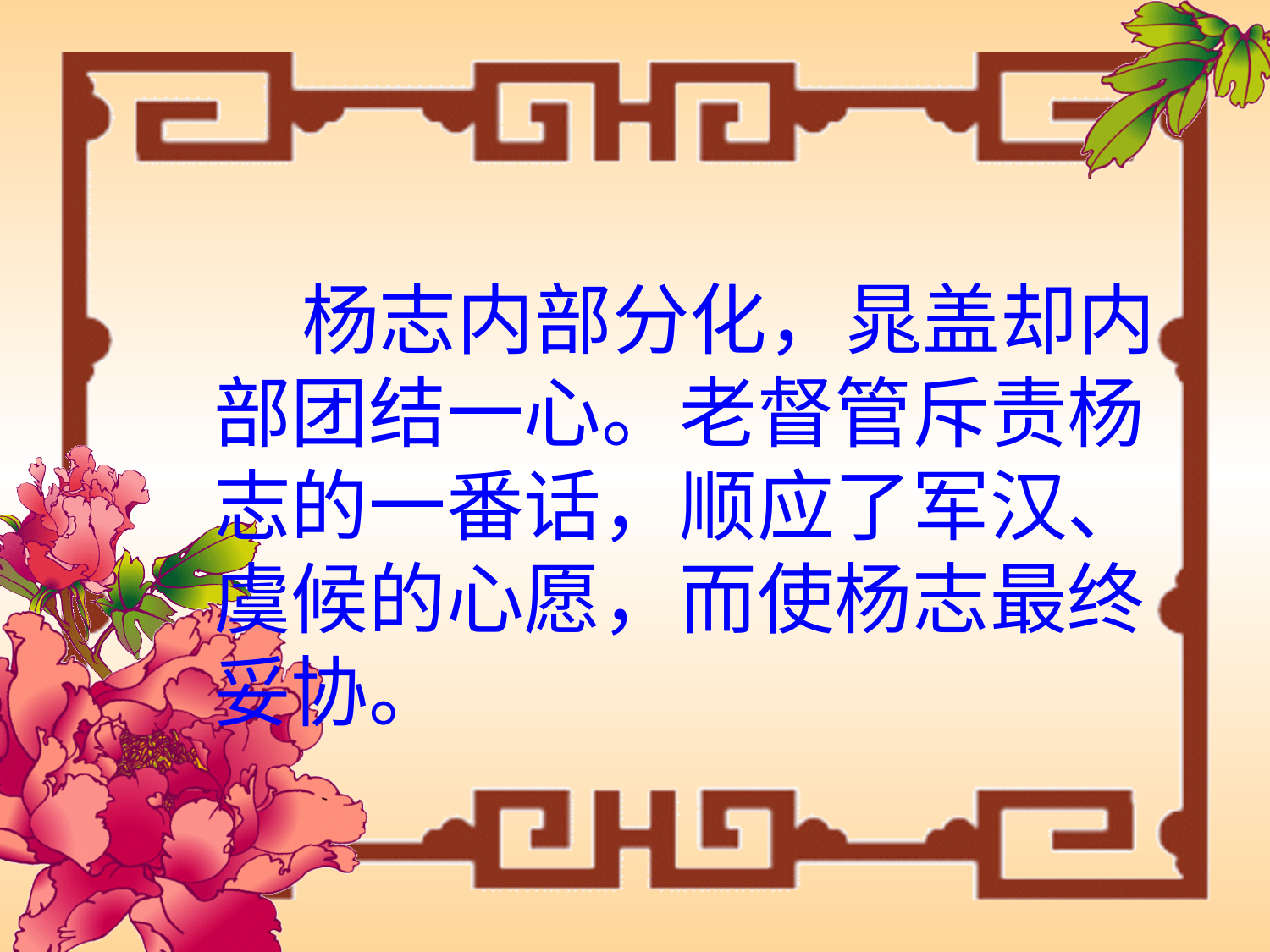

杨志内部分化，晁盖却内部团结一心。老督管斥责杨志的一番话，顺应了军汉、虞候的心愿，而使杨志最终妥协。
23